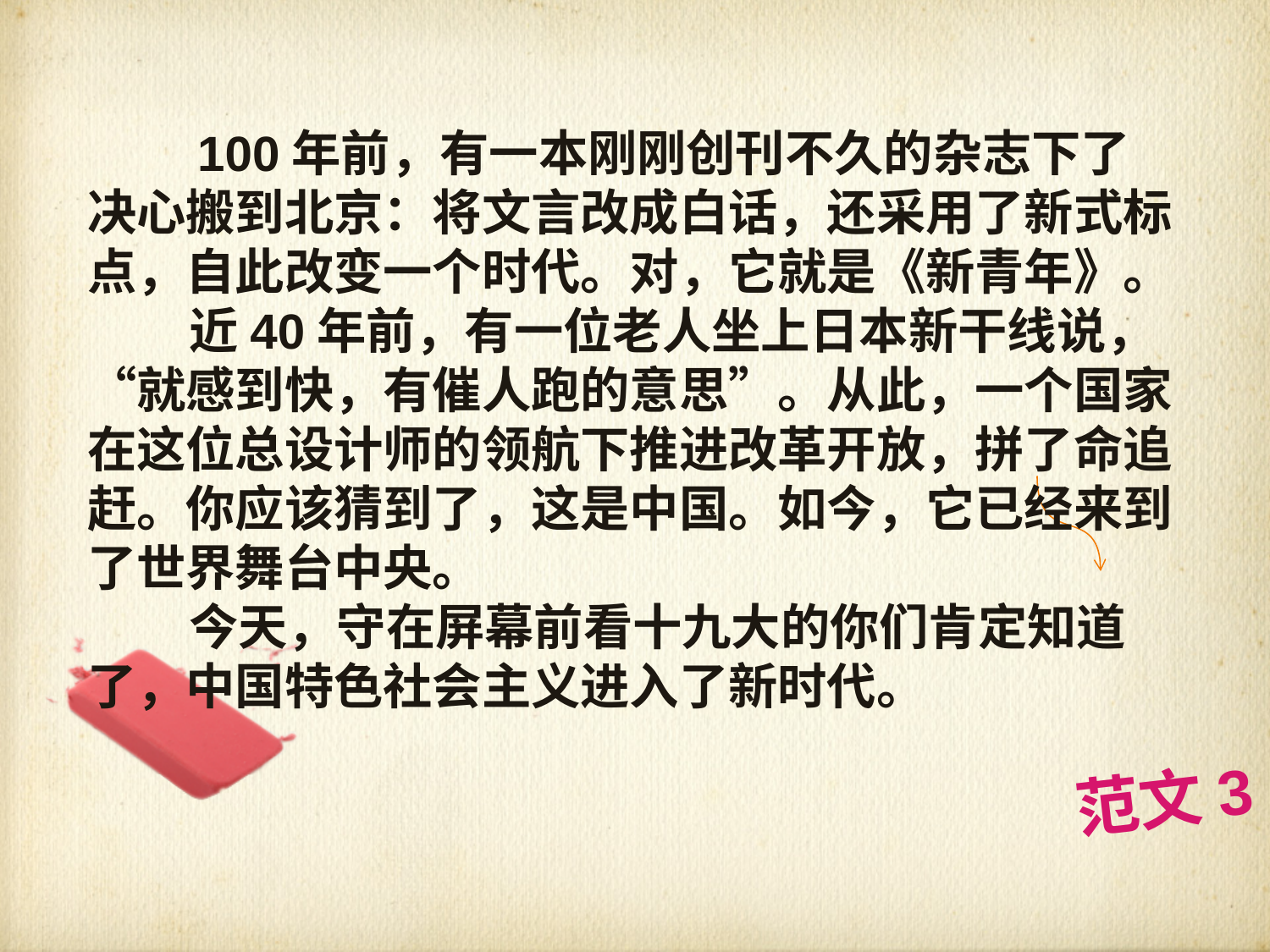

100年前，有一本刚刚创刊不久的杂志下了决心搬到北京：将文言改成白话，还采用了新式标点，自此改变一个时代。对，它就是《新青年》。
        近40年前，有一位老人坐上日本新干线说，“就感到快，有催人跑的意思”。从此，一个国家在这位总设计师的领航下推进改革开放，拼了命追赶。你应该猜到了，这是中国。如今，它已经来到了世界舞台中央。
        今天，守在屏幕前看十九大的你们肯定知道了，中国特色社会主义进入了新时代。
范文3